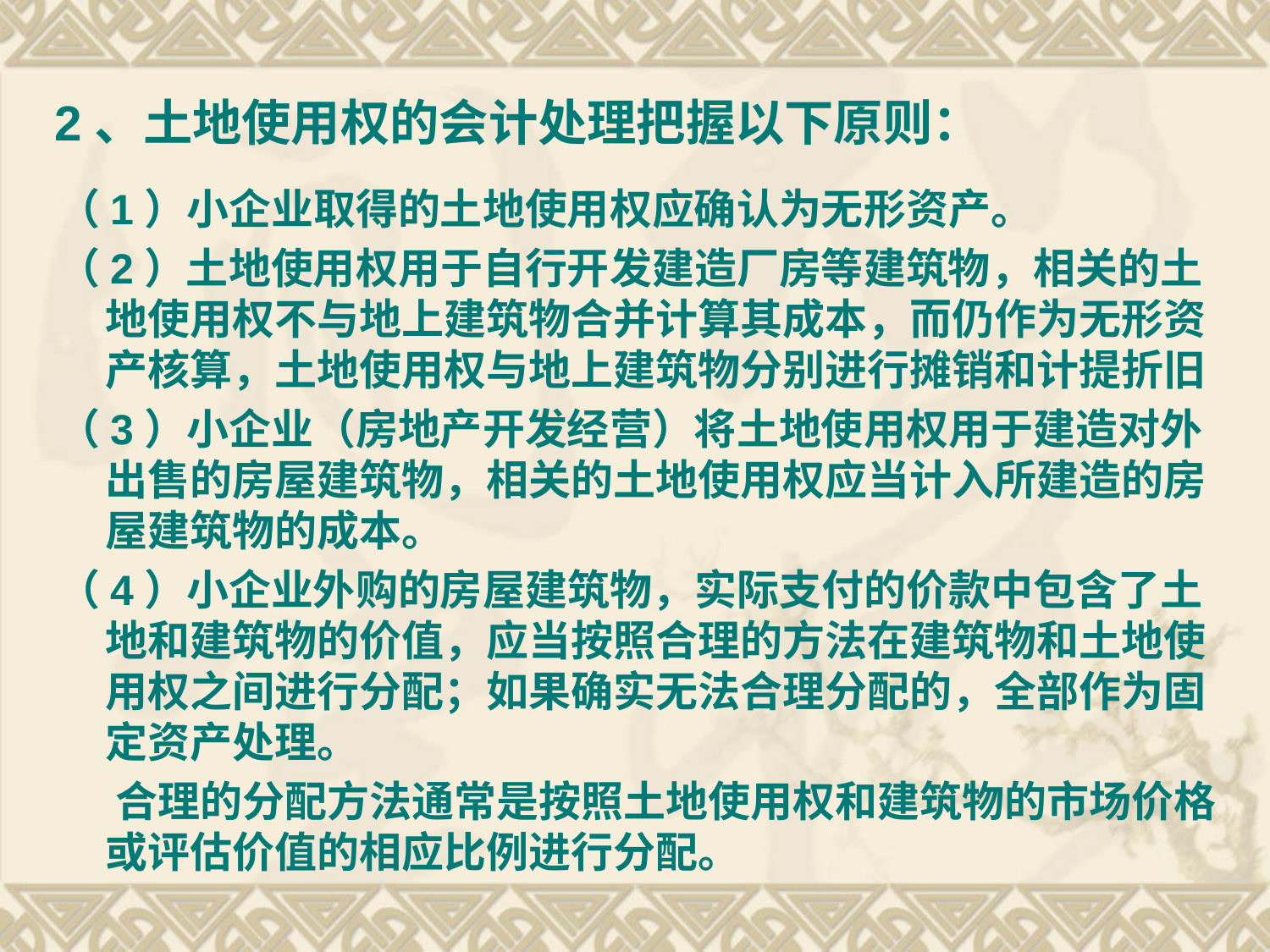

# 2、土地使用权的会计处理把握以下原则：
（1）小企业取得的土地使用权应确认为无形资产。
（2）土地使用权用于自行开发建造厂房等建筑物，相关的土地使用权不与地上建筑物合并计算其成本，而仍作为无形资产核算，土地使用权与地上建筑物分别进行摊销和计提折旧
（3）小企业（房地产开发经营）将土地使用权用于建造对外出售的房屋建筑物，相关的土地使用权应当计入所建造的房屋建筑物的成本。
（4）小企业外购的房屋建筑物，实际支付的价款中包含了土地和建筑物的价值，应当按照合理的方法在建筑物和土地使用权之间进行分配；如果确实无法合理分配的，全部作为固定资产处理。
     合理的分配方法通常是按照土地使用权和建筑物的市场价格或评估价值的相应比例进行分配。